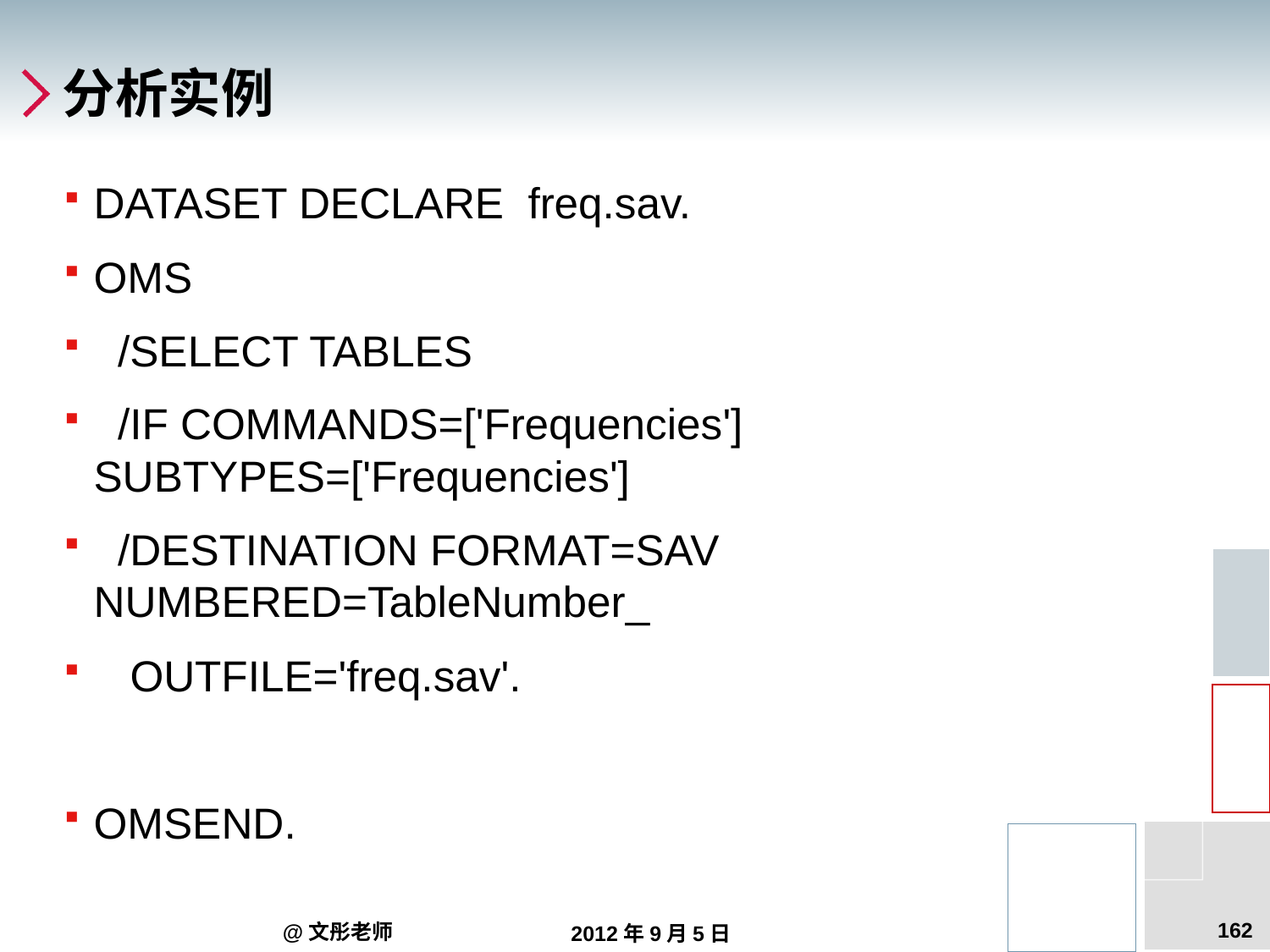

# 分析实例
DATASET DECLARE  freq.sav.
OMS
  /SELECT TABLES
  /IF COMMANDS=['Frequencies'] SUBTYPES=['Frequencies']
  /DESTINATION FORMAT=SAV NUMBERED=TableNumber_
   OUTFILE='freq.sav'.

OMSEND.

162
@文彤老师

2012年9月5日